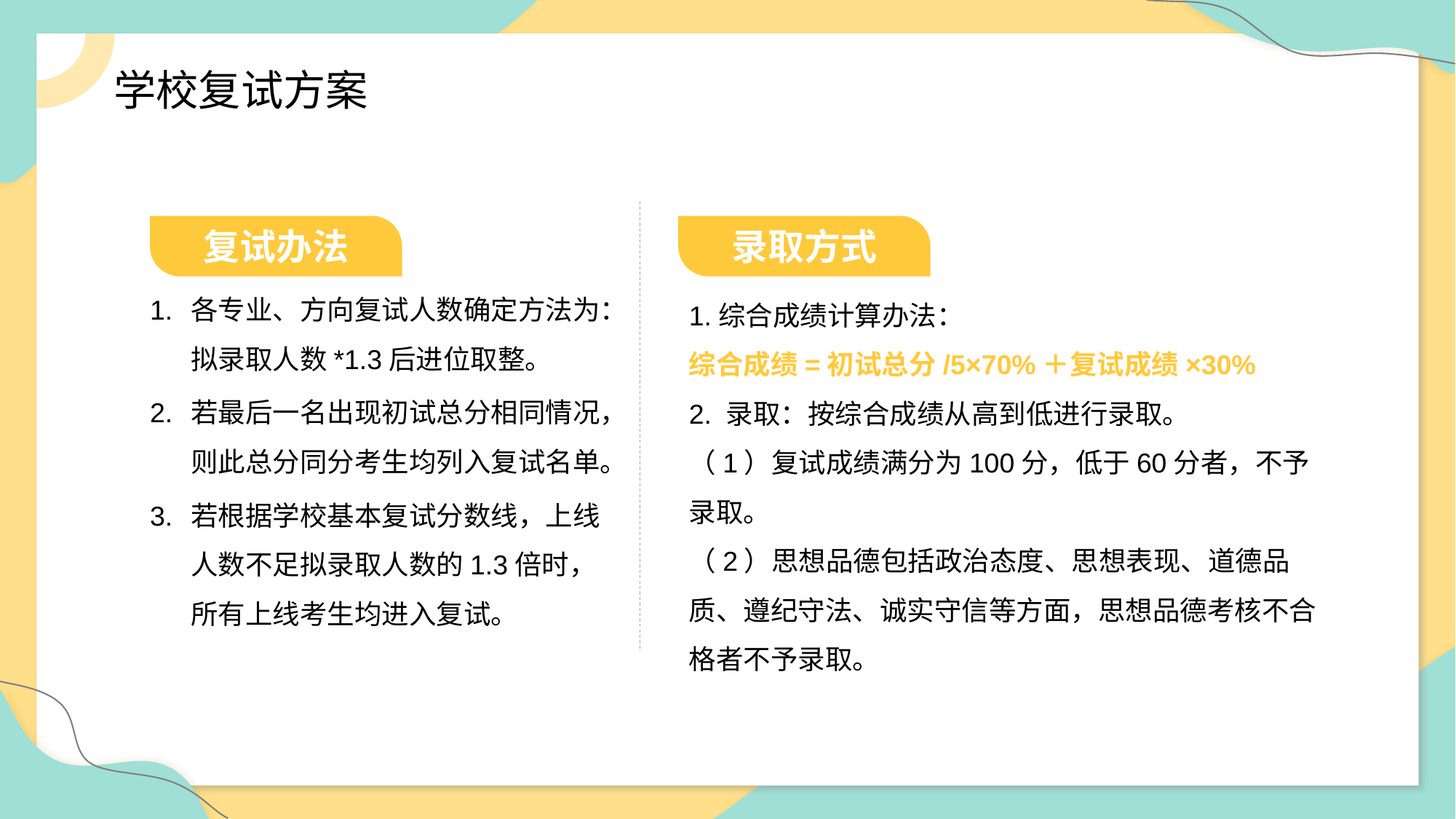

# 学校复试方案

复试办法

录取方式
各专业、方向复试人数确定方法为：拟录取人数*1.3后进位取整。
若最后一名出现初试总分相同情况，则此总分同分考生均列入复试名单。
若根据学校基本复试分数线，上线人数不足拟录取人数的1.3倍时，所有上线考生均进入复试。
1.综合成绩计算办法：
综合成绩=初试总分/5×70%＋复试成绩×30%
2. 录取：按综合成绩从高到低进行录取。
（1）复试成绩满分为100分，低于60分者，不予录取。
（2）思想品德包括政治态度、思想表现、道德品质、遵纪守法、诚实守信等方面，思想品德考核不合格者不予录取。